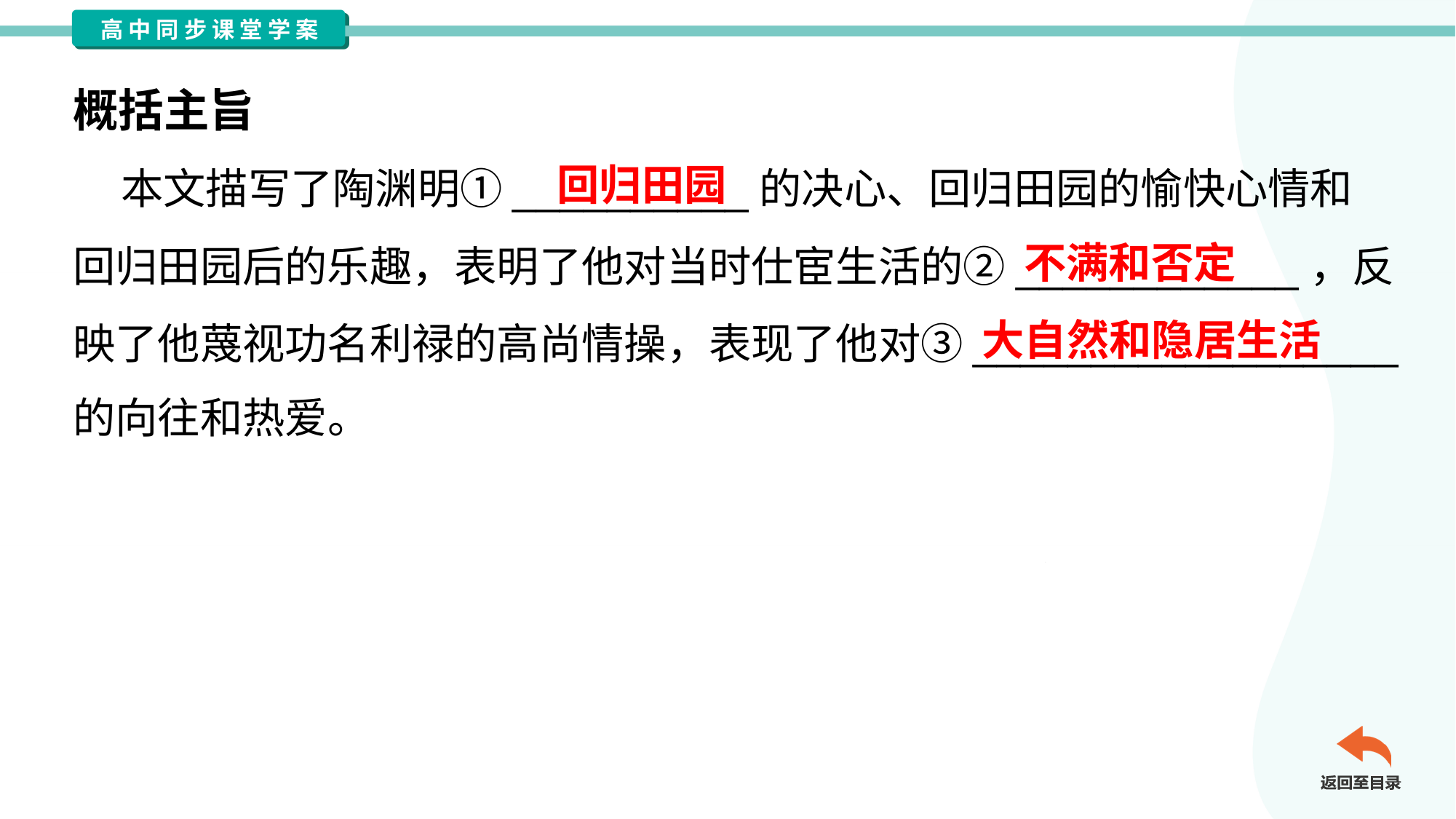

概括主旨
回归田园
    本文描写了陶渊明①__________的决心、回归田园的愉快心情和
回归田园后的乐趣，表明了他对当时仕宦生活的②____________，反
映了他蔑视功名利禄的高尚情操，表现了他对③__________________
的向往和热爱。
不满和否定
大自然和隐居生活